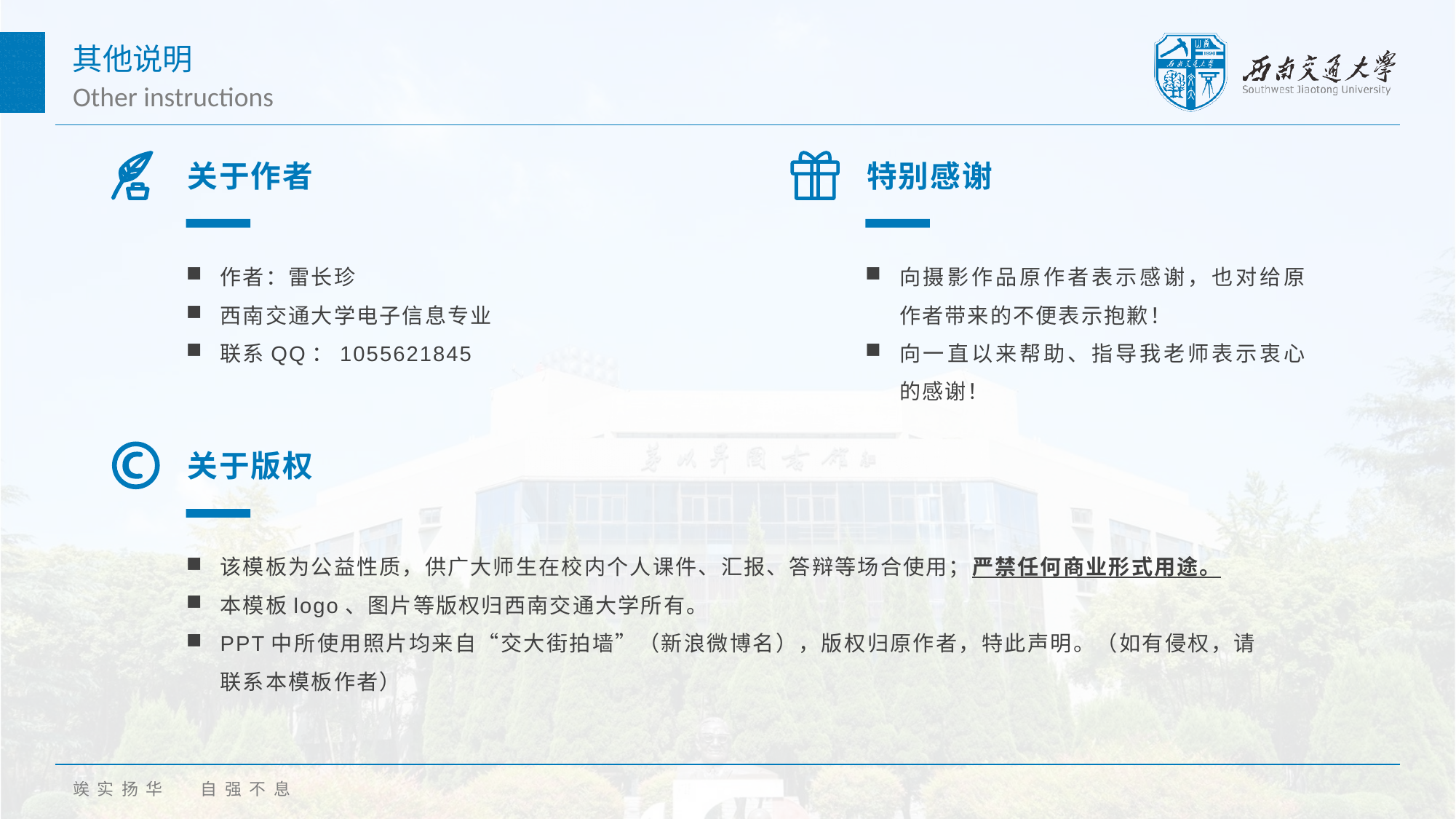

其他说明
Other instructions

关于作者

特别感谢

作者：雷长珍
西南交通大学电子信息专业
联系QQ：1055621845
向摄影作品原作者表示感谢，也对给原作者带来的不便表示抱歉！
向一直以来帮助、指导我老师表示衷心的感谢！
关于版权

该模板为公益性质，供广大师生在校内个人课件、汇报、答辩等场合使用；严禁任何商业形式用途。
本模板logo、图片等版权归西南交通大学所有。
PPT中所使用照片均来自“交大街拍墙”（新浪微博名），版权归原作者，特此声明。（如有侵权，请联系本模板作者）